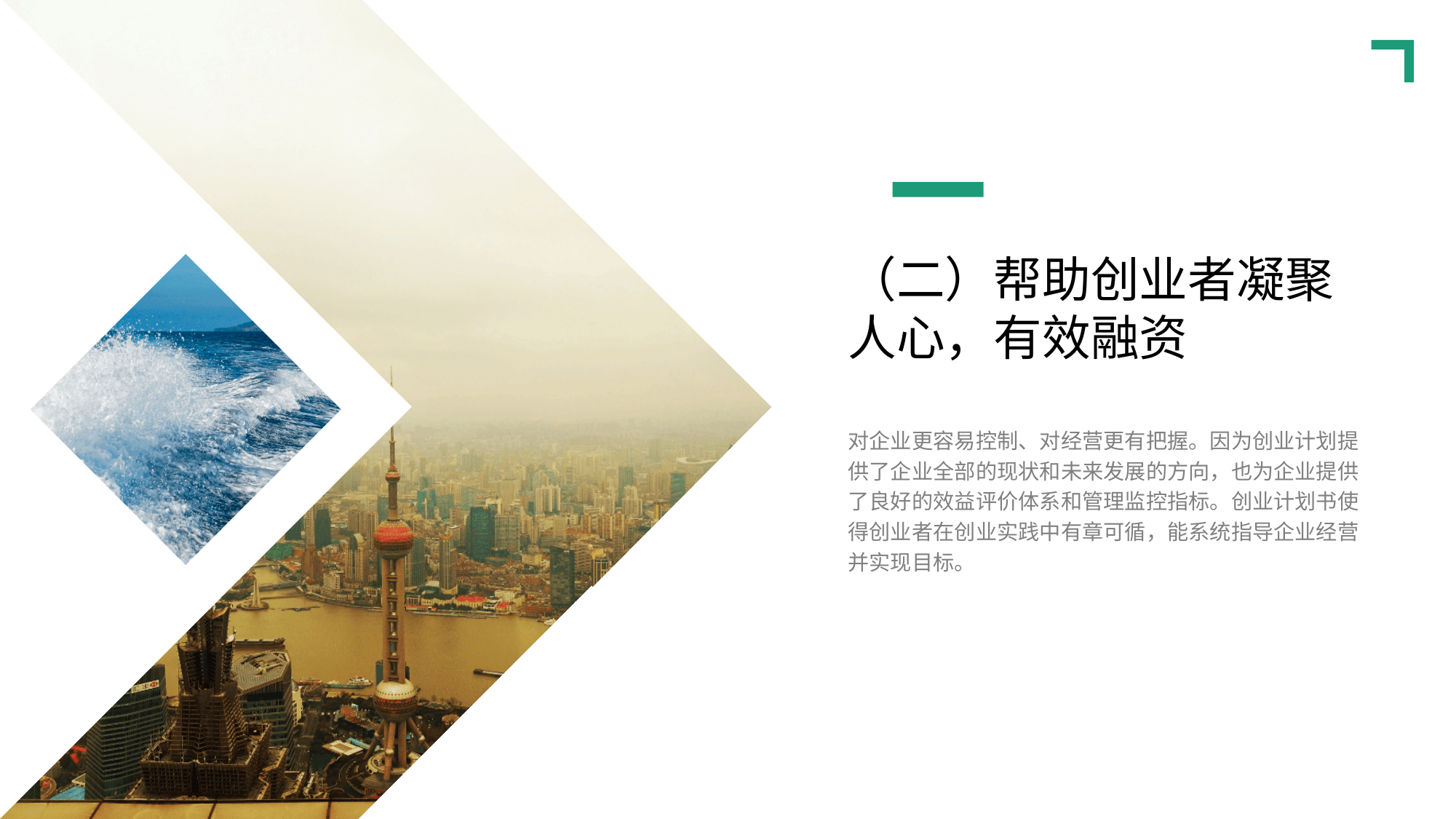

（二）帮助创业者凝聚人心，有效融资

对企业更容易控制、对经营更有把握。因为创业计划提供了企业全部的现状和未来发展的方向，也为企业提供了良好的效益评价体系和管理监控指标。创业计划书使得创业者在创业实践中有章可循，能系统指导企业经营并实现目标。